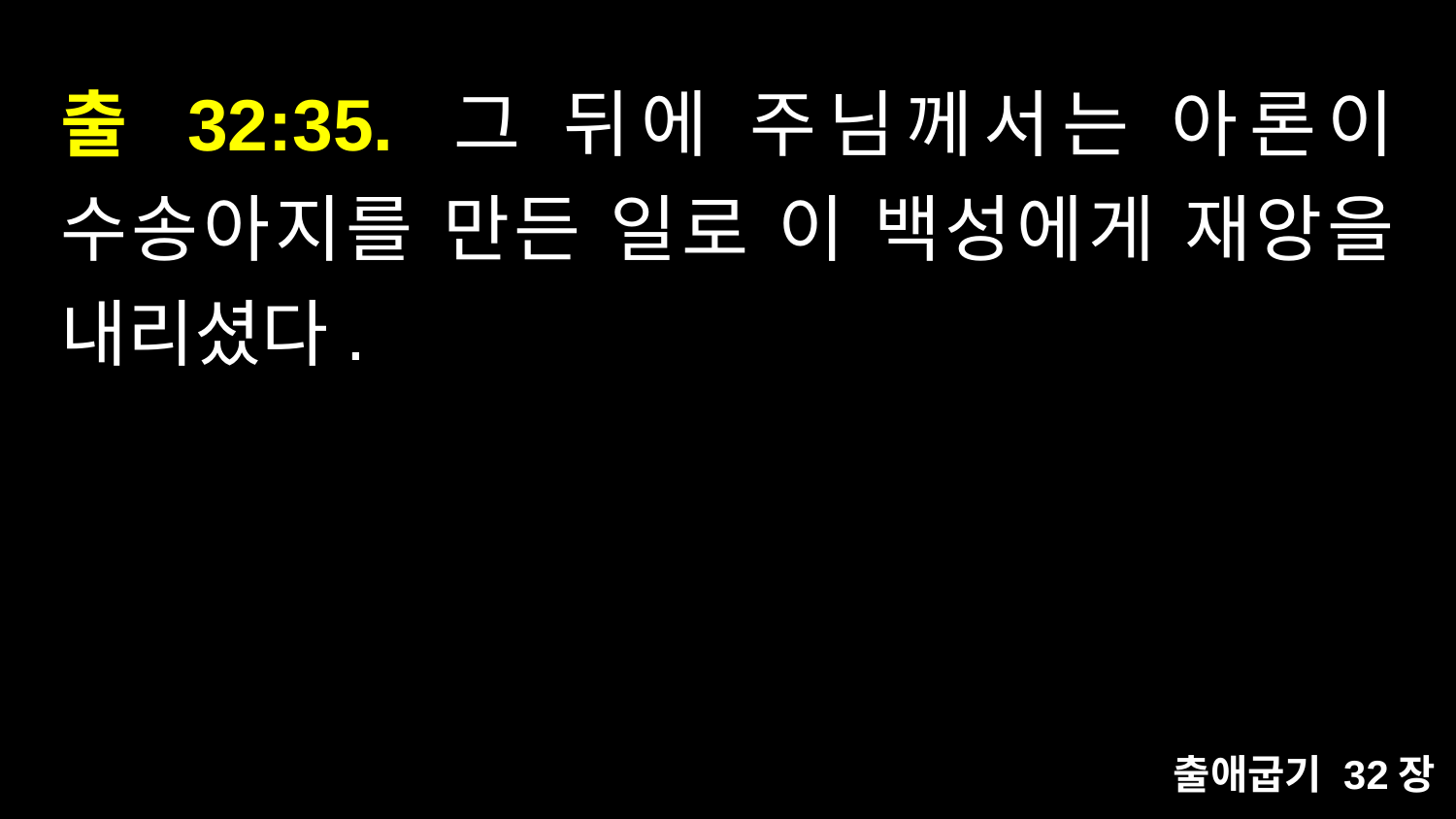

# 출 32:35. 그 뒤에 주님께서는 아론이 수송아지를 만든 일로 이 백성에게 재앙을 내리셨다.
출애굽기 32장